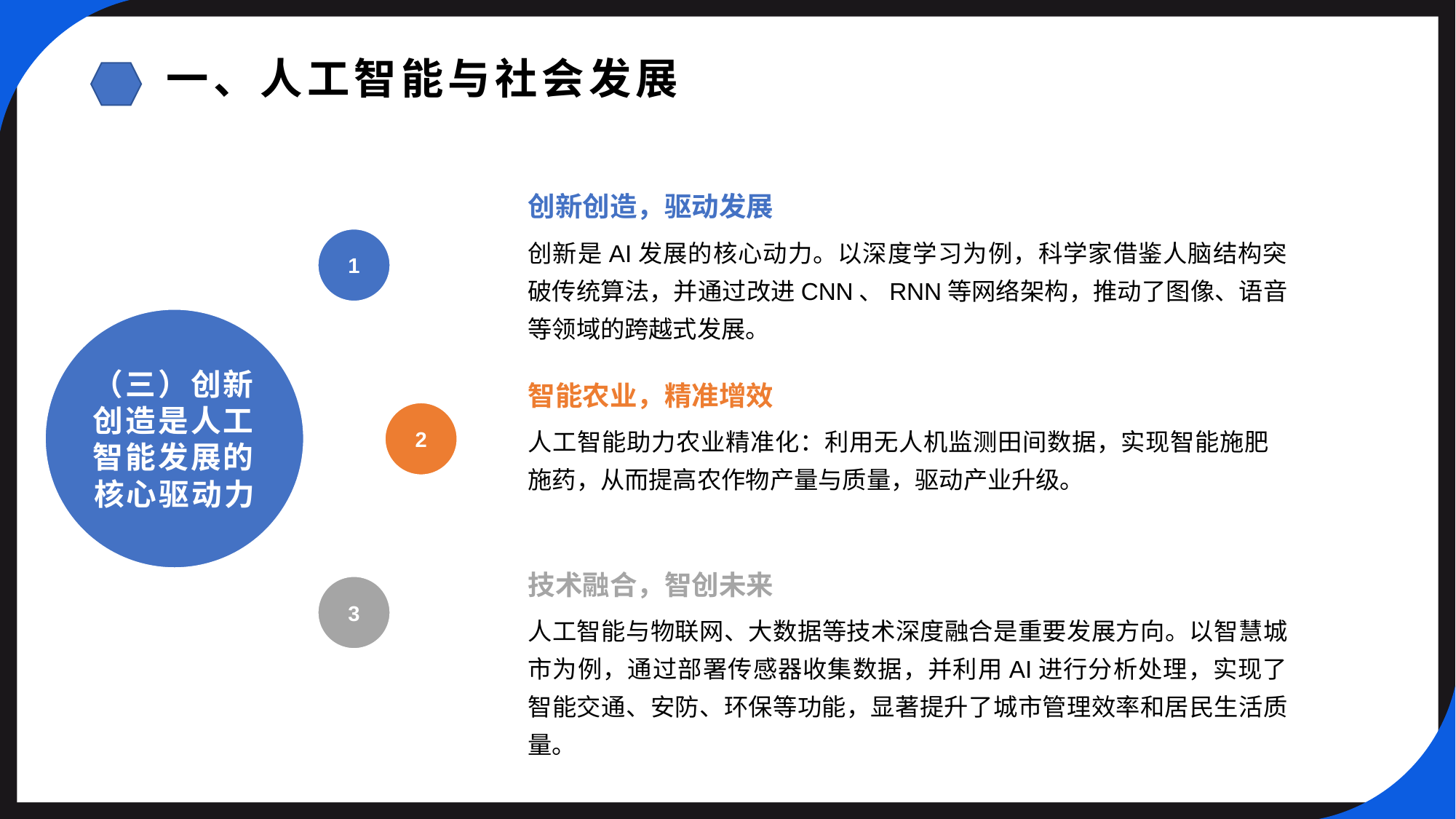

一、人工智能与社会发展
创新创造，驱动发展

1
创新是AI发展的核心动力。以深度学习为例，科学家借鉴人脑结构突破传统算法，并通过改进CNN、RNN等网络架构，推动了图像、语音等领域的跨越式发展。
（三）创新创造是人工智能发展的核心驱动力
智能农业，精准增效
2
人工智能助力农业精准化：利用无人机监测田间数据，实现智能施肥施药，从而提高农作物产量与质量，驱动产业升级。
技术融合，智创未来
3
人工智能与物联网、大数据等技术深度融合是重要发展方向。以智慧城市为例，通过部署传感器收集数据，并利用AI进行分析处理，实现了智能交通、安防、环保等功能，显著提升了城市管理效率和居民生活质量。